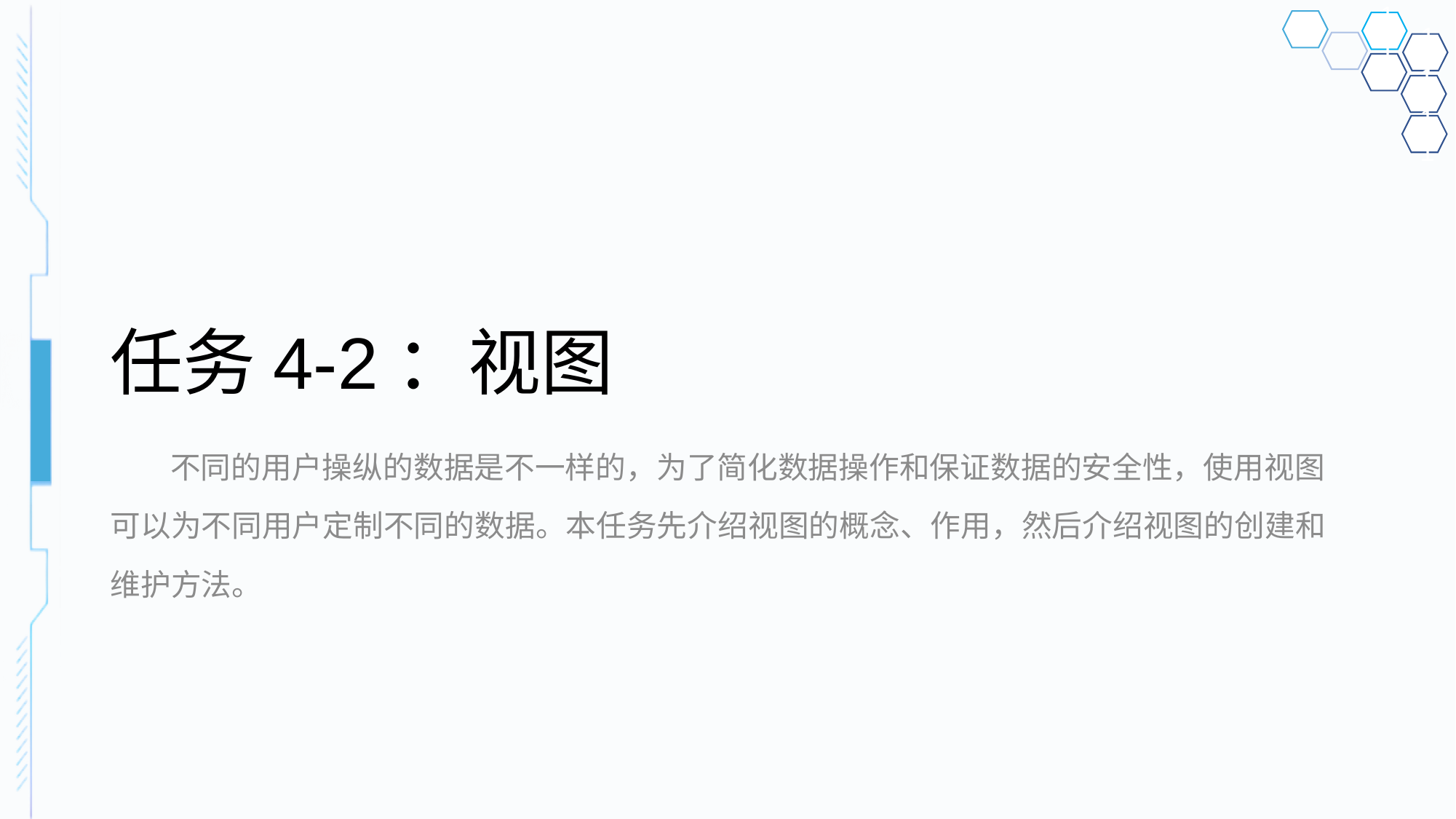

# 任务4-2：视图
不同的用户操纵的数据是不一样的，为了简化数据操作和保证数据的安全性，使用视图可以为不同用户定制不同的数据。本任务先介绍视图的概念、作用，然后介绍视图的创建和维护方法。